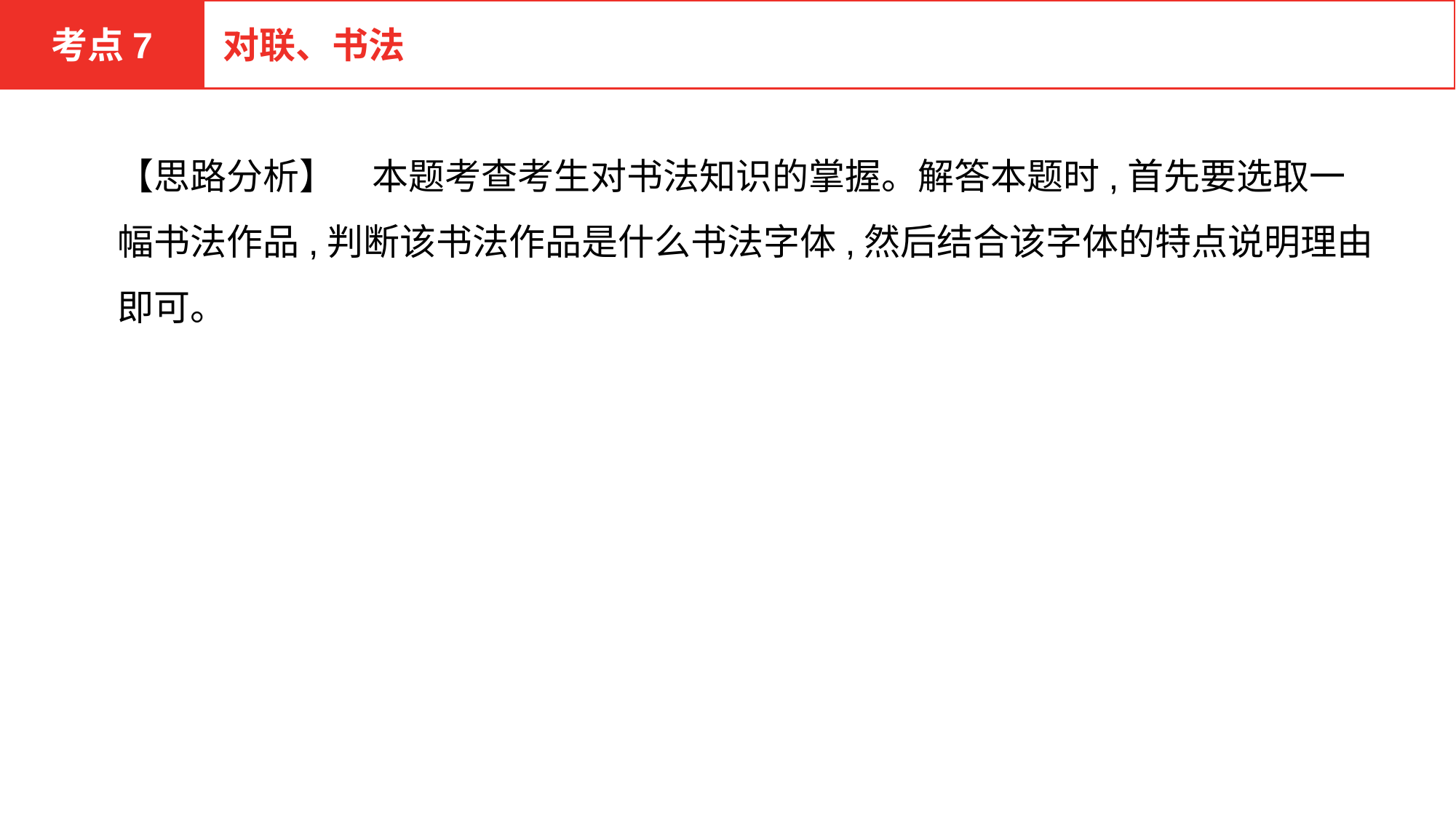

考点7
对联、书法
【思路分析】　本题考查考生对书法知识的掌握。解答本题时,首先要选取一幅书法作品,判断该书法作品是什么书法字体,然后结合该字体的特点说明理由即可。